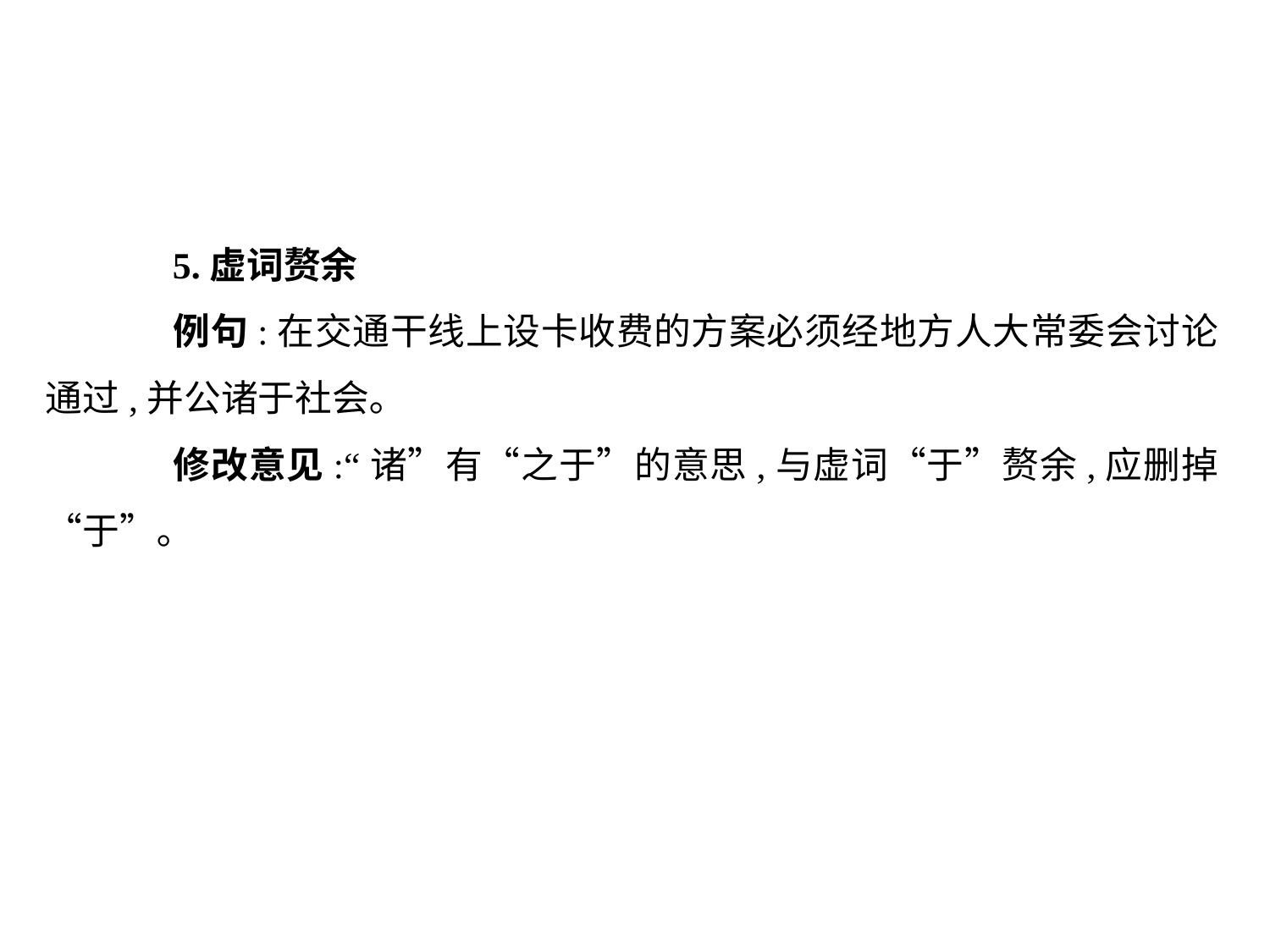

5.虚词赘余
	例句:在交通干线上设卡收费的方案必须经地方人大常委会讨论通过,并公诸于社会｡
	修改意见:“诸”有“之于”的意思,与虚词“于”赘余,应删掉“于”｡